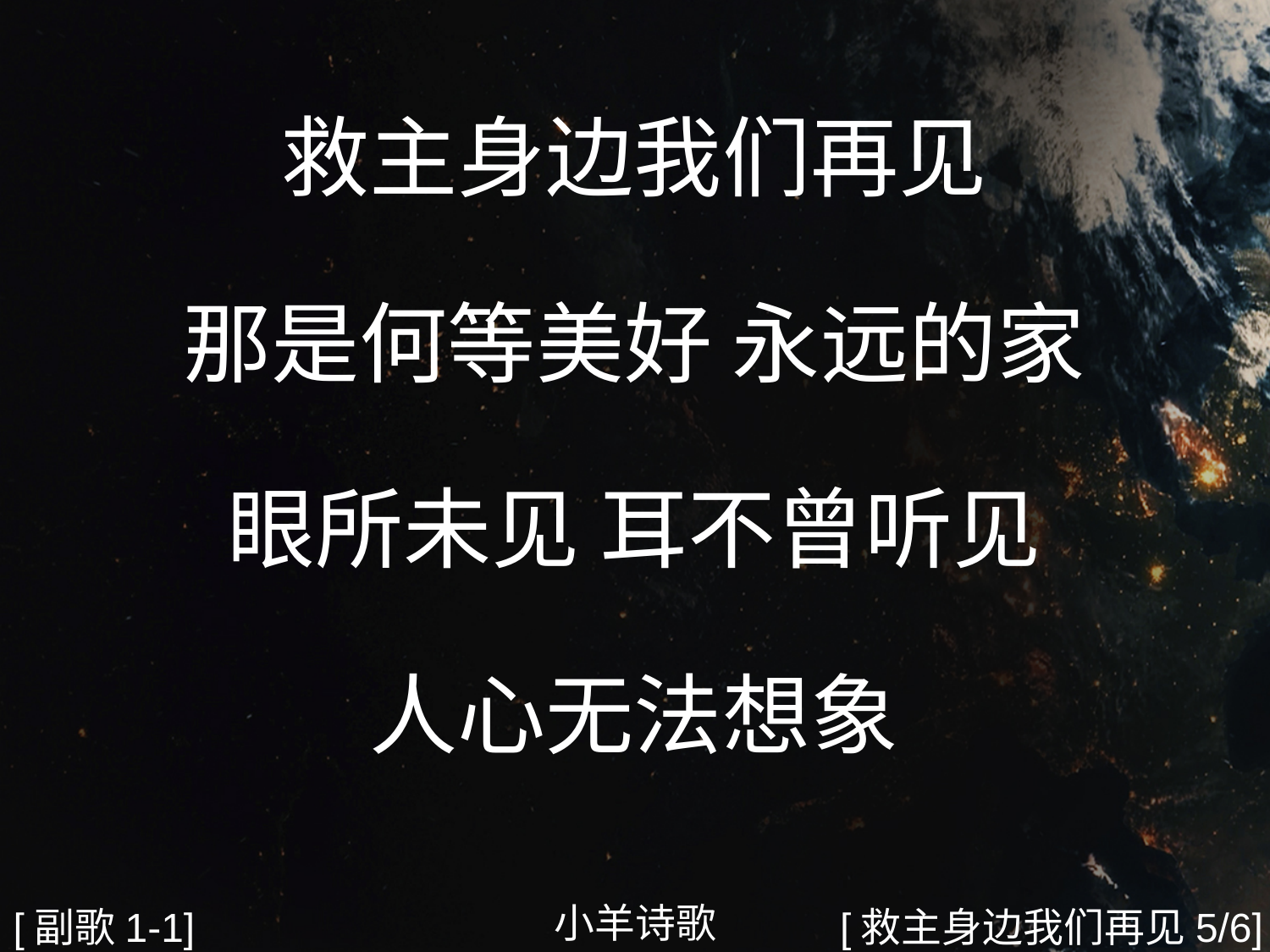

救主身边我们再见

那是何等美好 永远的家

眼所未见 耳不曾听见

人心无法想象
#

小羊诗歌
[副歌1-1]
[救主身边我们再见5/6]